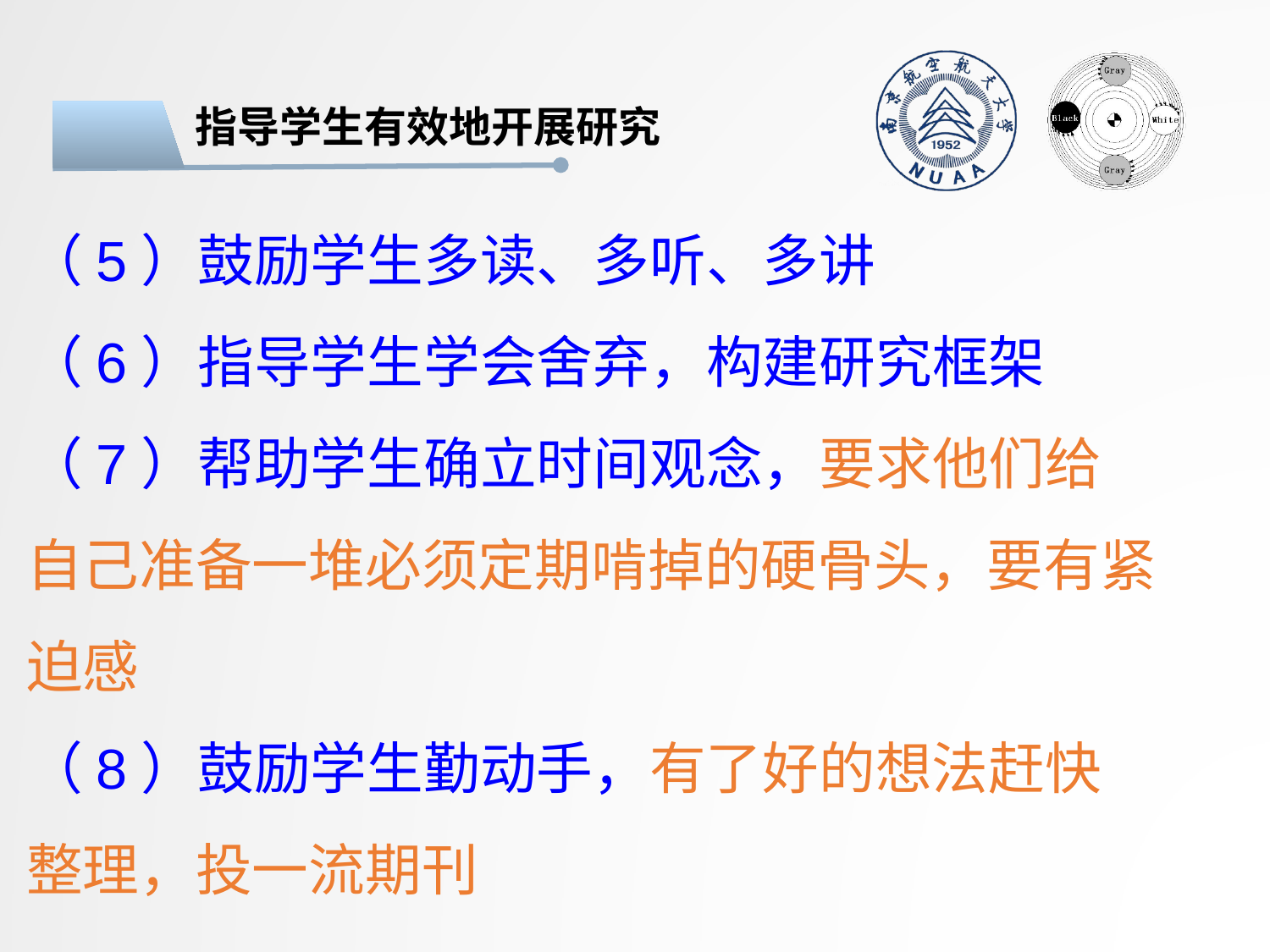

指导学生有效地开展研究
（5）鼓励学生多读、多听、多讲
（6）指导学生学会舍弃，构建研究框架
（7）帮助学生确立时间观念，要求他们给自己准备一堆必须定期啃掉的硬骨头，要有紧迫感
（8）鼓励学生勤动手，有了好的想法赶快整理，投一流期刊